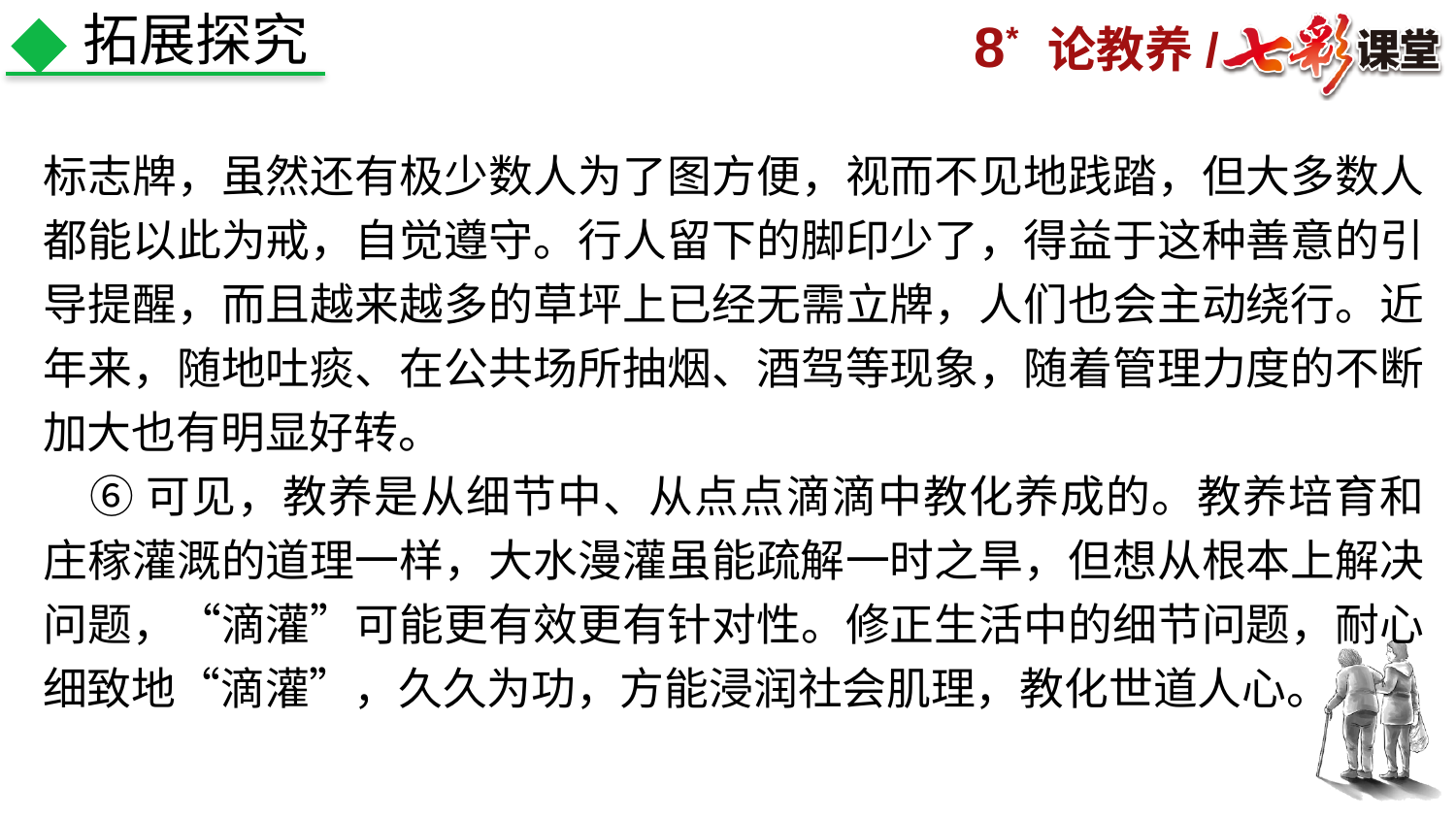

拓展探究

标志牌，虽然还有极少数人为了图方便，视而不见地践踏，但大多数人都能以此为戒，自觉遵守。行人留下的脚印少了，得益于这种善意的引导提醒，而且越来越多的草坪上已经无需立牌，人们也会主动绕行。近年来，随地吐痰、在公共场所抽烟、酒驾等现象，随着管理力度的不断加大也有明显好转。
    ⑥可见，教养是从细节中、从点点滴滴中教化养成的。教养培育和庄稼灌溉的道理一样，大水漫灌虽能疏解一时之旱，但想从根本上解决问题，“滴灌”可能更有效更有针对性。修正生活中的细节问题，耐心细致地“滴灌”，久久为功，方能浸润社会肌理，教化世道人心。